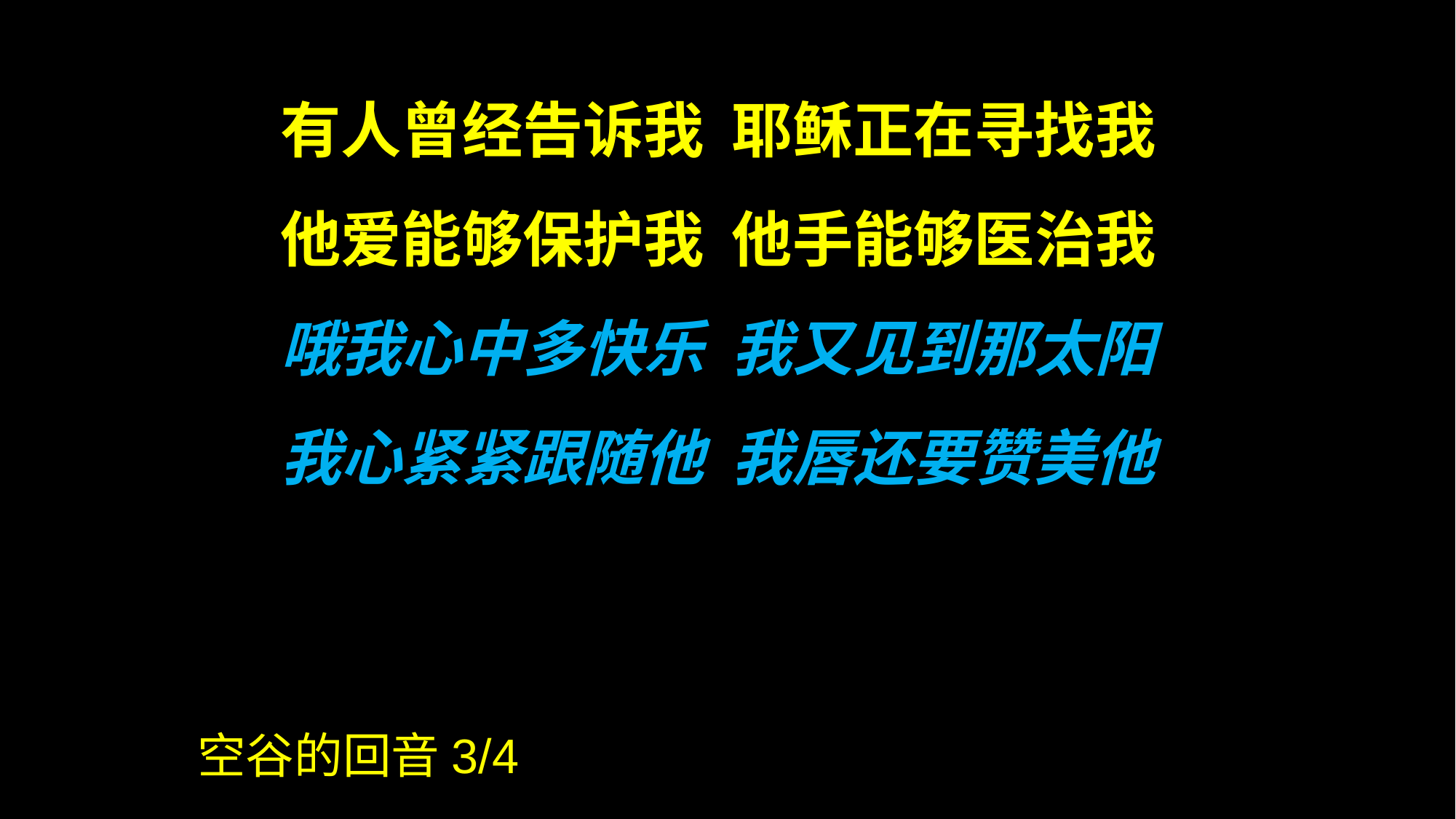

有人曾经告诉我  耶稣正在寻找我
他爱能够保护我  他手能够医治我
哦我心中多快乐  我又见到那太阳
我心紧紧跟随他  我唇还要赞美他
空谷的回音3/4